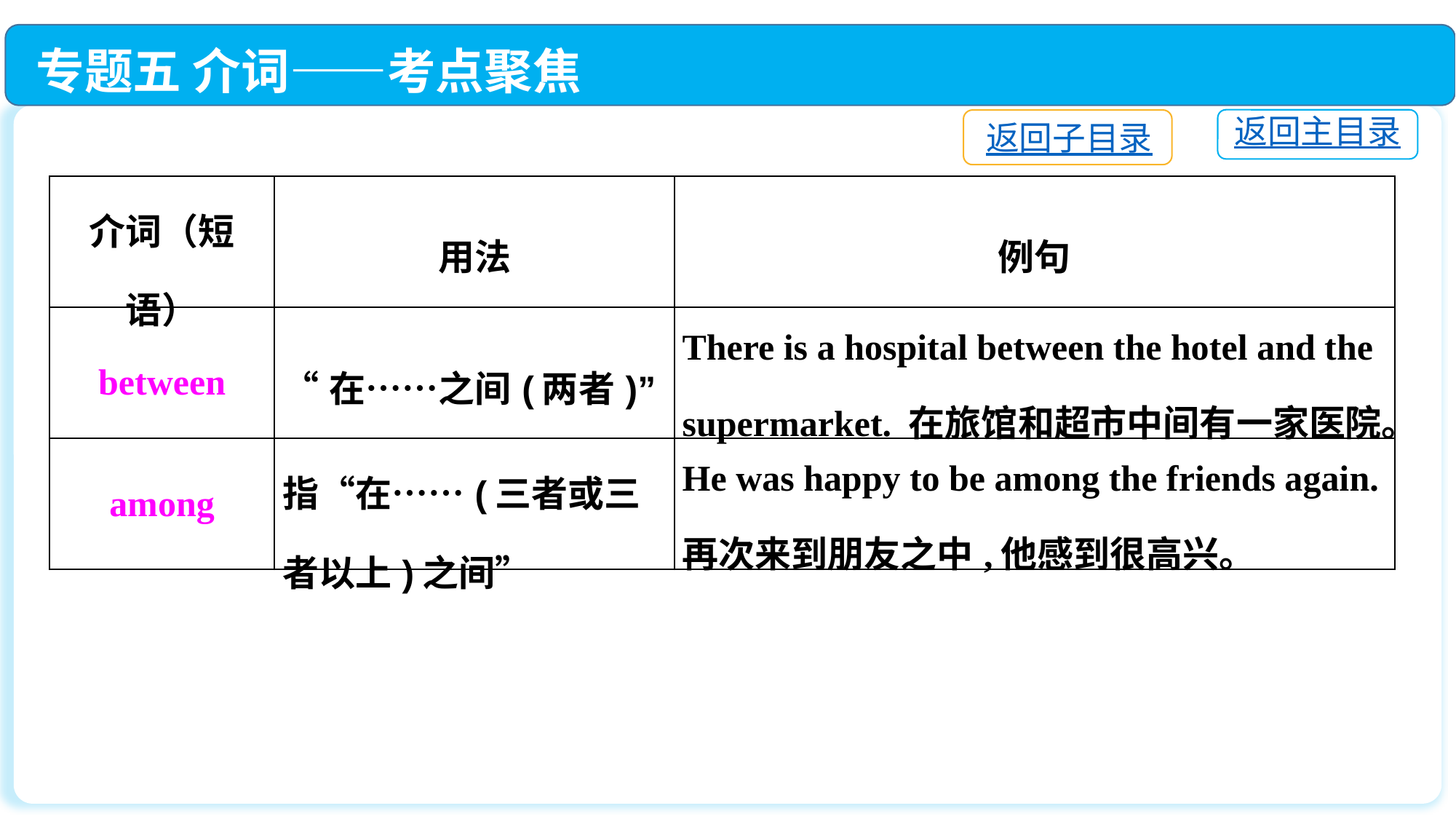

专题五 介词——考点聚焦

返回主目录

返回子目录
| 介词（短语） | 用法 | 例句 |
| --- | --- | --- |
| between | “在……之间(两者)” | There is a hospital between the hotel and the supermarket. 在旅馆和超市中间有一家医院。 |
| among | 指“在……(三者或三者以上)之间” | He was happy to be among the friends again. 再次来到朋友之中,他感到很高兴。 |